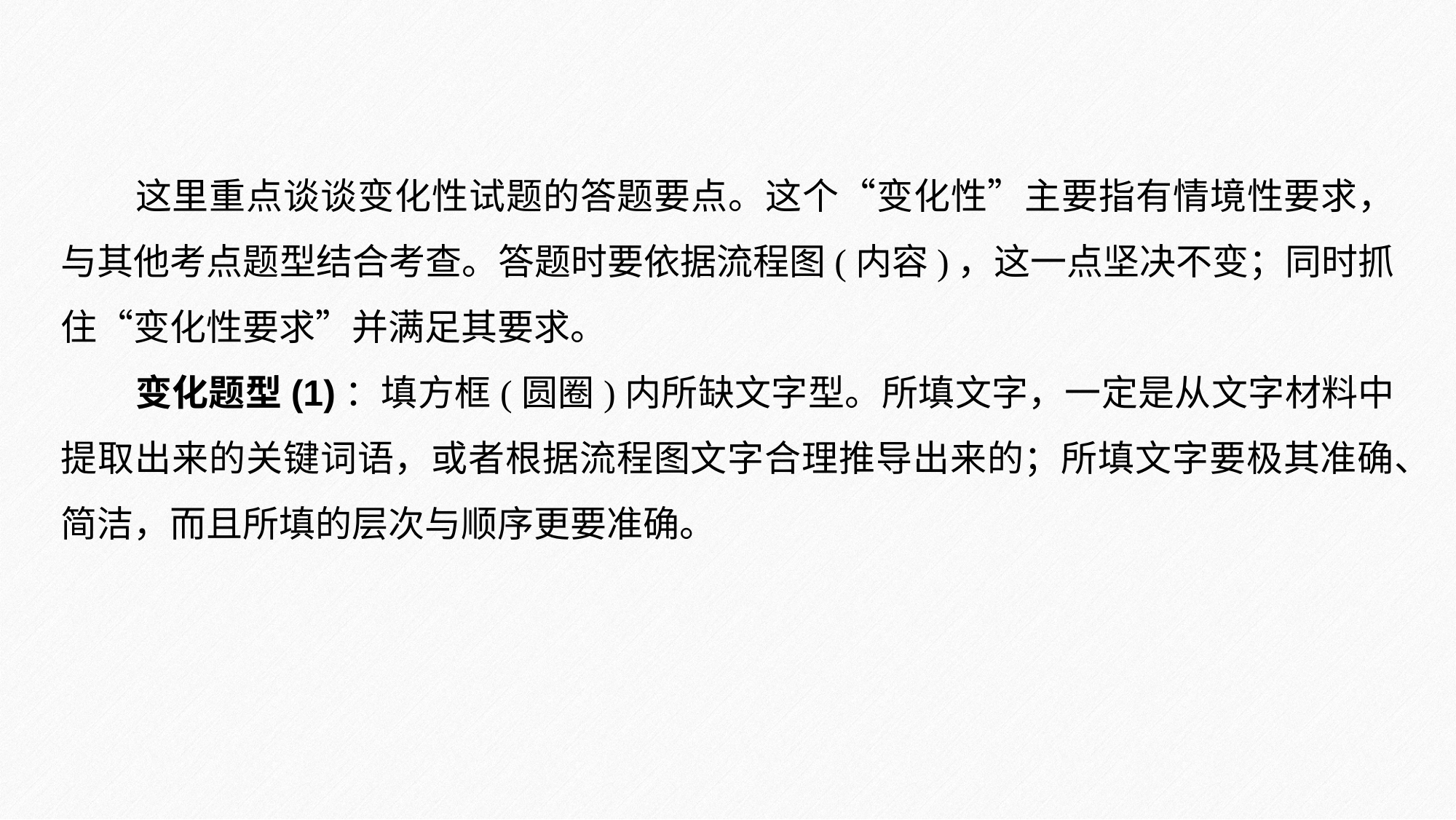

这里重点谈谈变化性试题的答题要点。这个“变化性”主要指有情境性要求，与其他考点题型结合考查。答题时要依据流程图(内容)，这一点坚决不变；同时抓住“变化性要求”并满足其要求。
变化题型(1)：填方框(圆圈)内所缺文字型。所填文字，一定是从文字材料中提取出来的关键词语，或者根据流程图文字合理推导出来的；所填文字要极其准确、简洁，而且所填的层次与顺序更要准确。